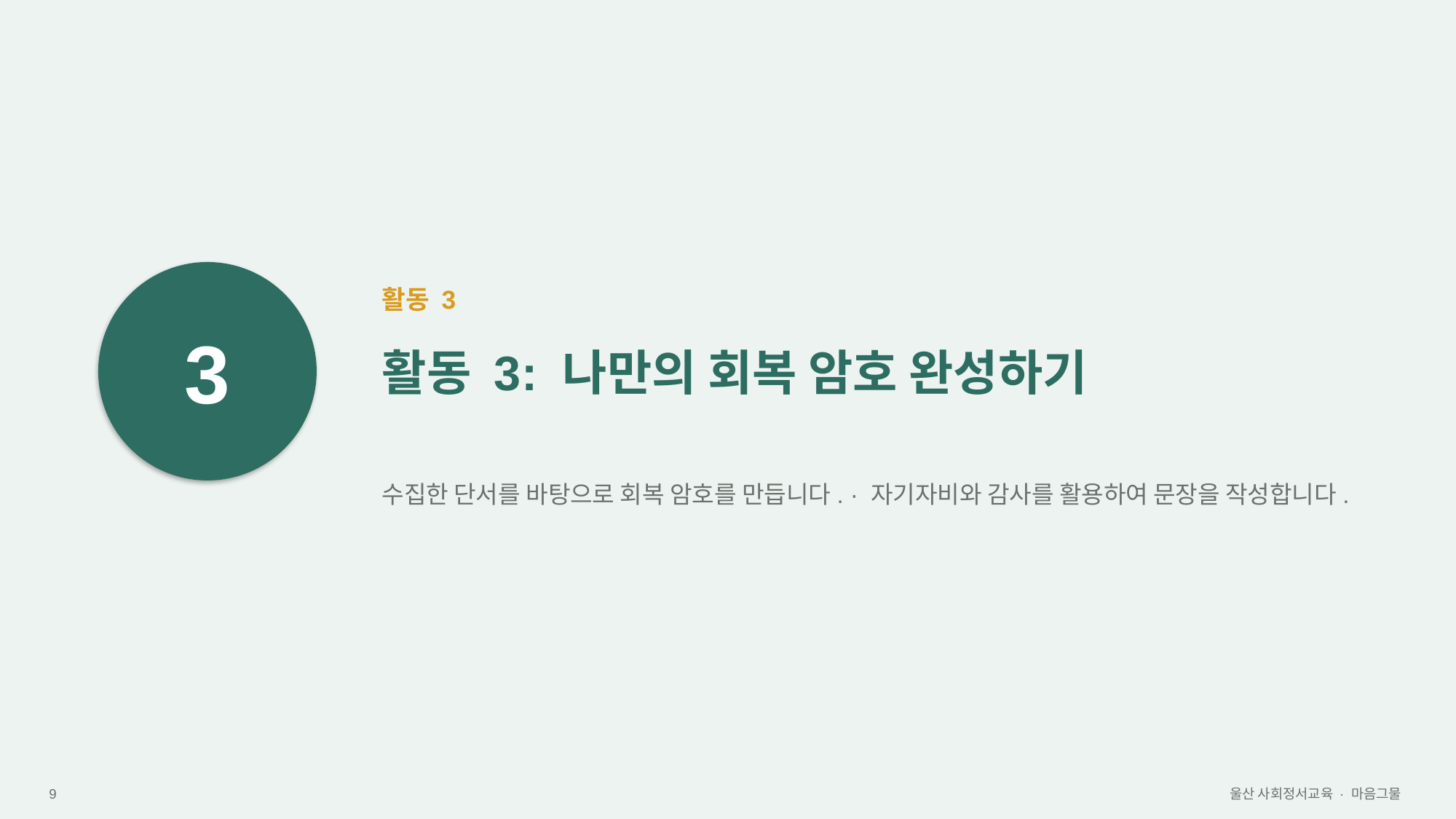

3
활동 3
활동 3: 나만의 회복 암호 완성하기
수집한 단서를 바탕으로 회복 암호를 만듭니다. · 자기자비와 감사를 활용하여 문장을 작성합니다.
9
울산 사회정서교육 · 마음그물